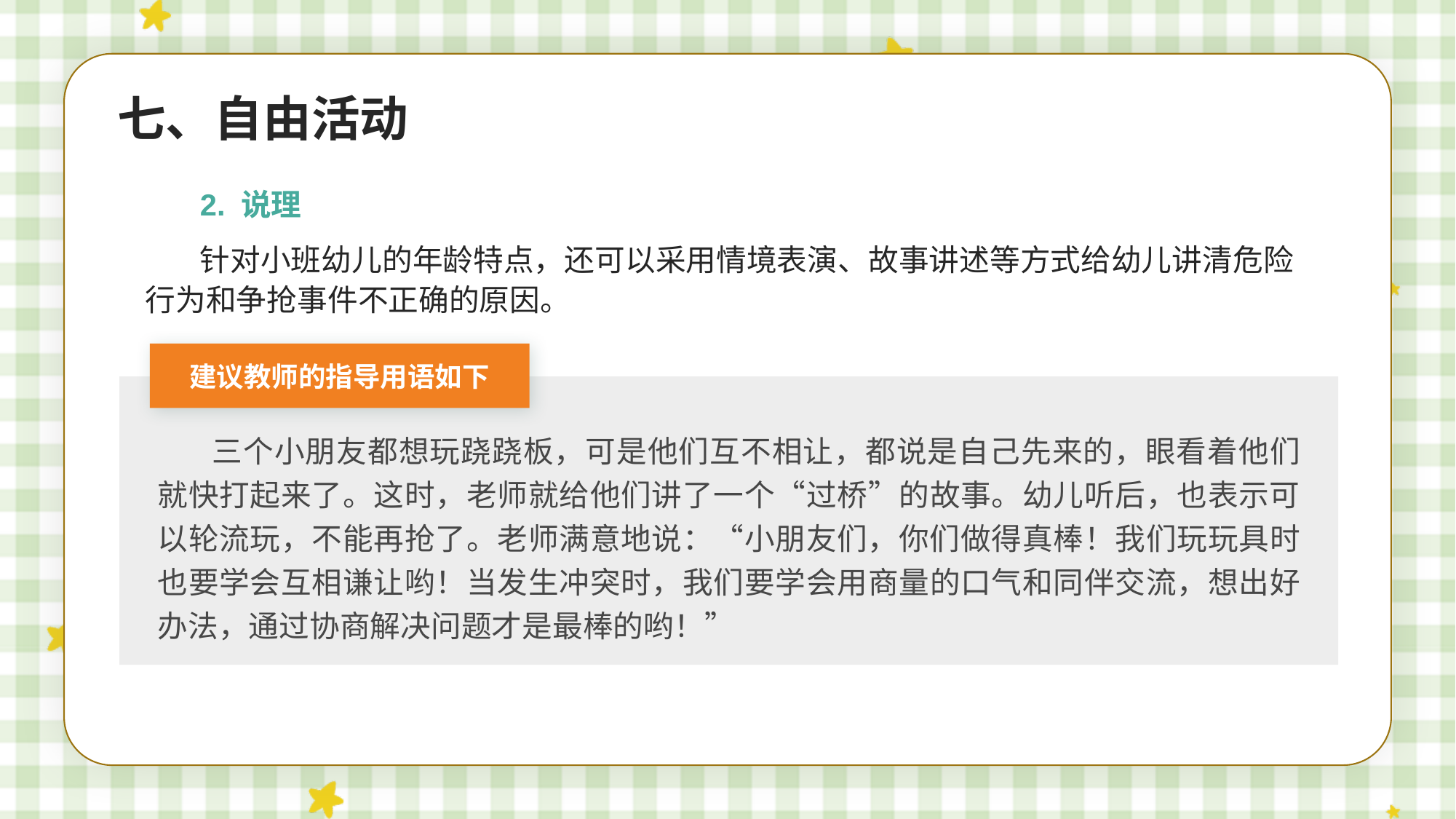

七、自由活动
2. 说理
针对小班幼儿的年龄特点，还可以采用情境表演、故事讲述等方式给幼儿讲清危险行为和争抢事件不正确的原因。
建议教师的指导用语如下
三个小朋友都想玩跷跷板，可是他们互不相让，都说是自己先来的，眼看着他们就快打起来了。这时，老师就给他们讲了一个“过桥”的故事。幼儿听后，也表示可以轮流玩，不能再抢了。老师满意地说：“小朋友们，你们做得真棒！我们玩玩具时也要学会互相谦让哟！当发生冲突时，我们要学会用商量的口气和同伴交流，想出好办法，通过协商解决问题才是最棒的哟！”